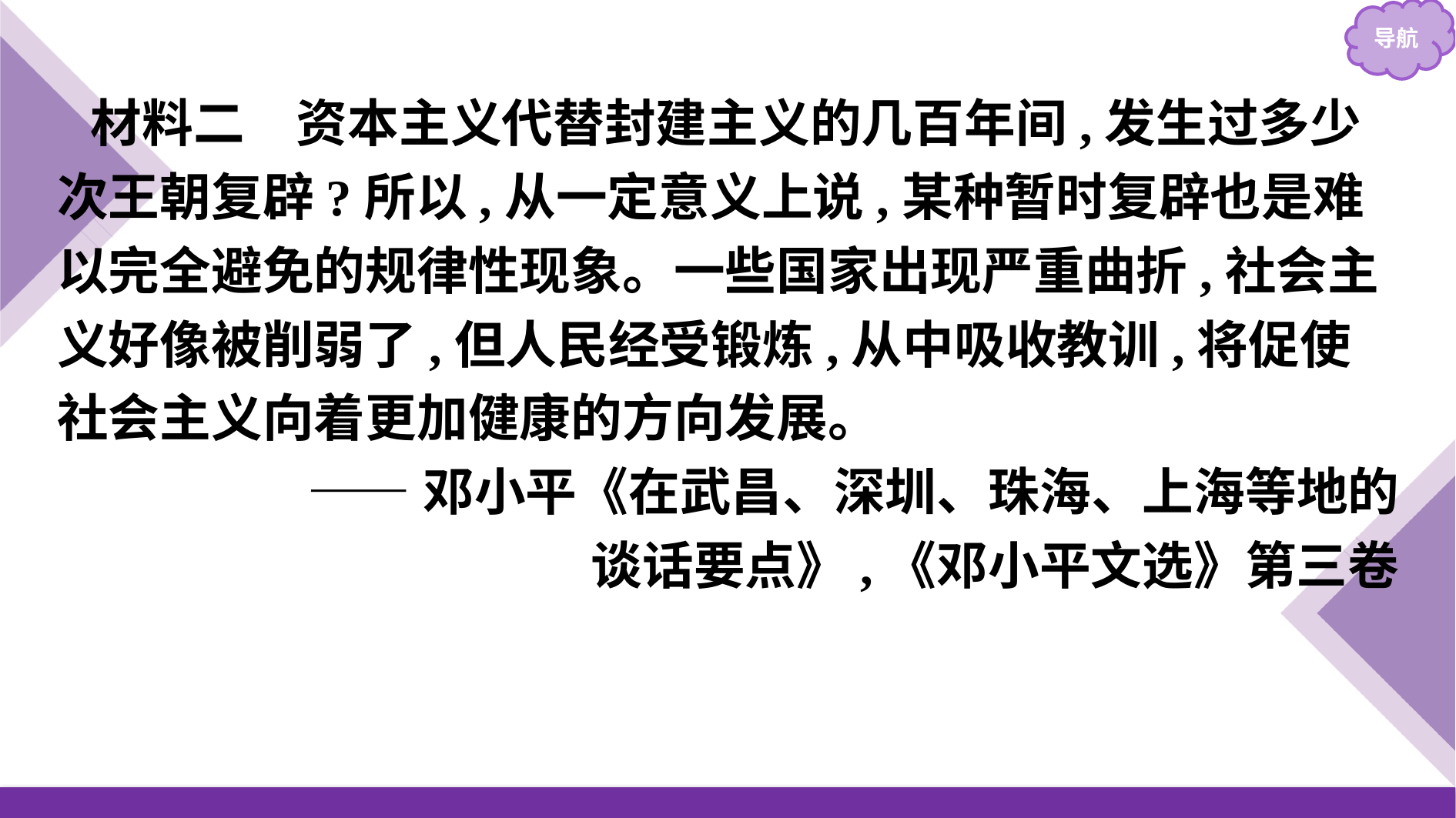

材料二　资本主义代替封建主义的几百年间,发生过多少次王朝复辟?所以,从一定意义上说,某种暂时复辟也是难以完全避免的规律性现象。一些国家出现严重曲折,社会主义好像被削弱了,但人民经受锻炼,从中吸收教训,将促使社会主义向着更加健康的方向发展。
——邓小平《在武昌、深圳、珠海、上海等地的
谈话要点》,《邓小平文选》第三卷